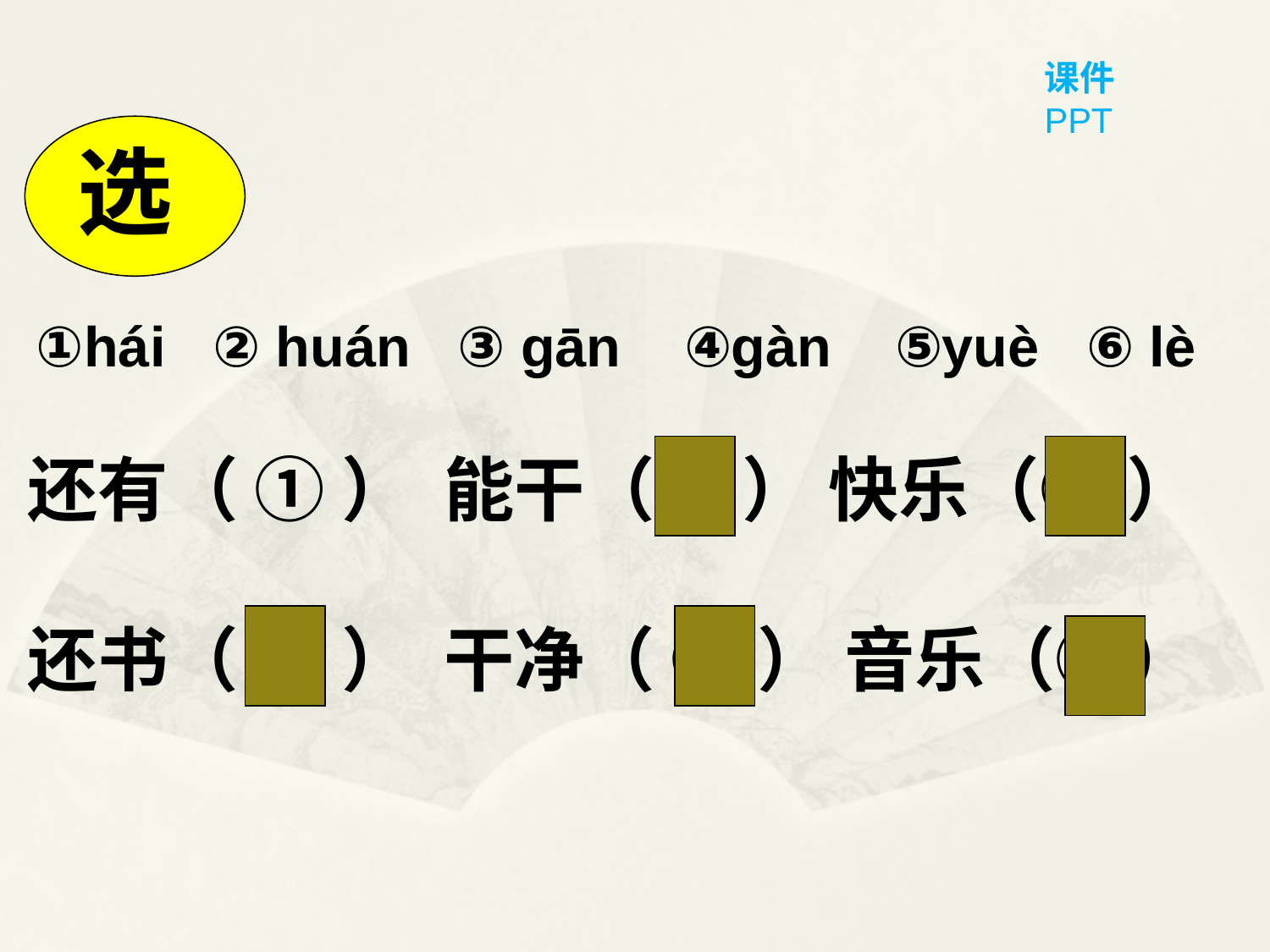

课件PPT

选
 ①hái   ② huán   ③ ɡān    ④ɡàn    ⑤yuè   ⑥ lè

还有（ ① ）  能干（④ ） 快乐（⑥ ）

还书（ ② ）  干净（ ③ ） 音乐（⑤）